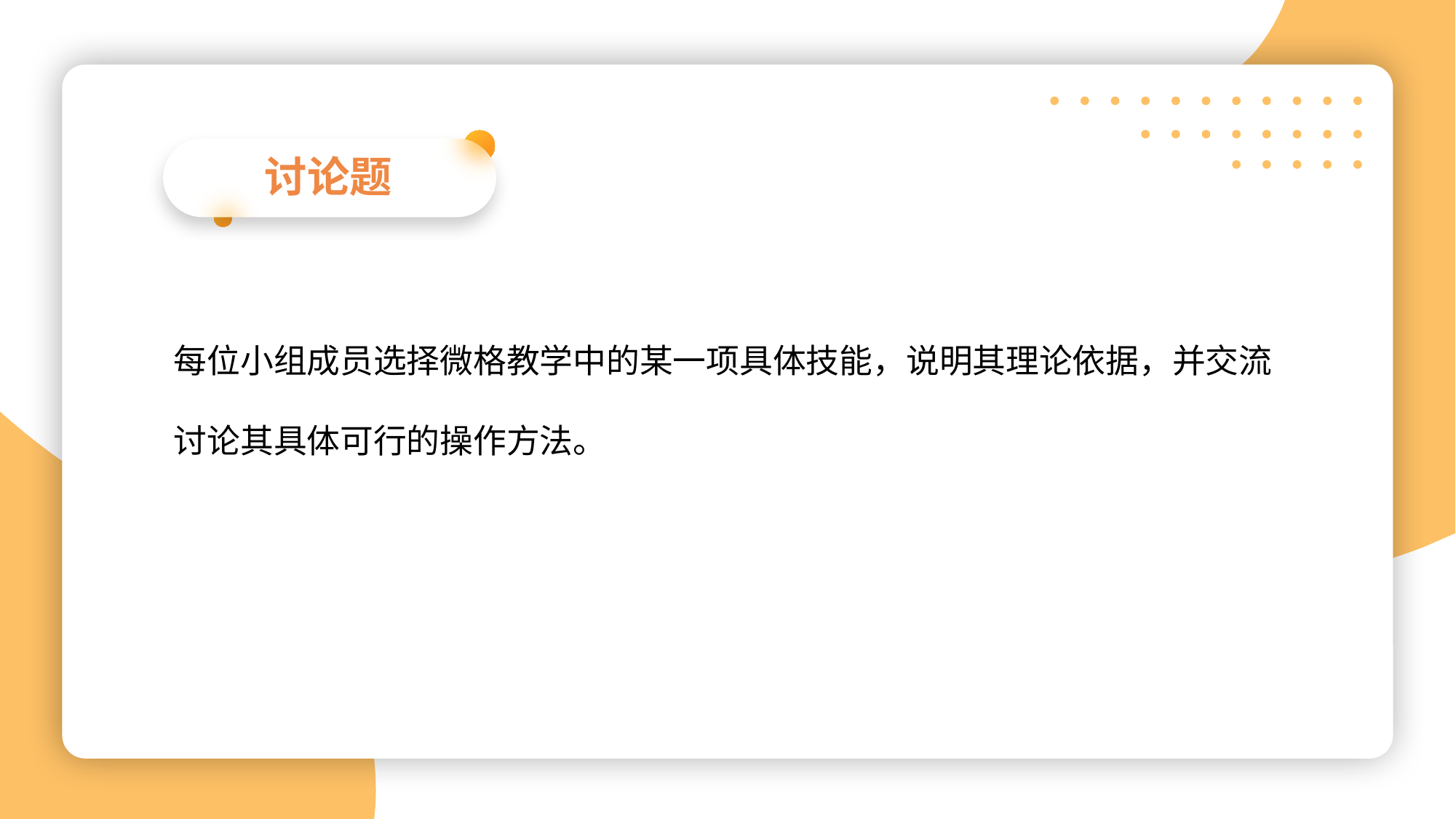

讨论题
每位小组成员选择微格教学中的某一项具体技能，说明其理论依据，并交流讨论其具体可行的操作方法。